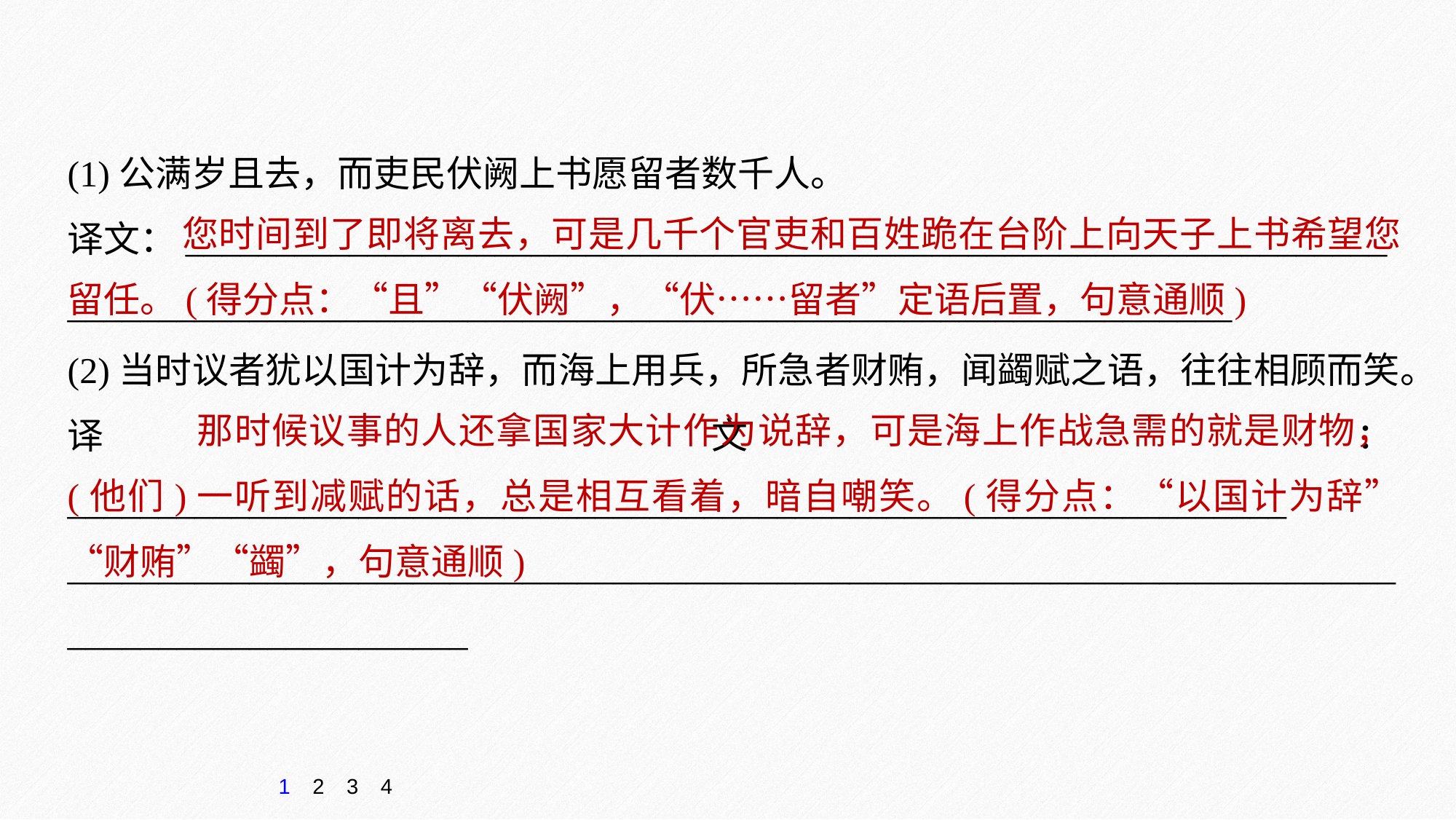

(1)公满岁且去，而吏民伏阙上书愿留者数千人。
译文：__________________________________________________________________
________________________________________________________________
(2)当时议者犹以国计为辞，而海上用兵，所急者财贿，闻蠲赋之语，往往相顾而笑。
译文：___________________________________________________________________
_______________________________________________________________________________________________
            您时间到了即将离去，可是几千个官吏和百姓跪在台阶上向天子上书希望您留任。(得分点：“且”“伏阙”，“伏……留者”定语后置，句意通顺)

             那时候议事的人还拿国家大计作为说辞，可是海上作战急需的就是财物，(他们)一听到减赋的话，总是相互看着，暗自嘲笑。(得分点：“以国计为辞”“财贿”“蠲”，句意通顺)
1
2
3
4